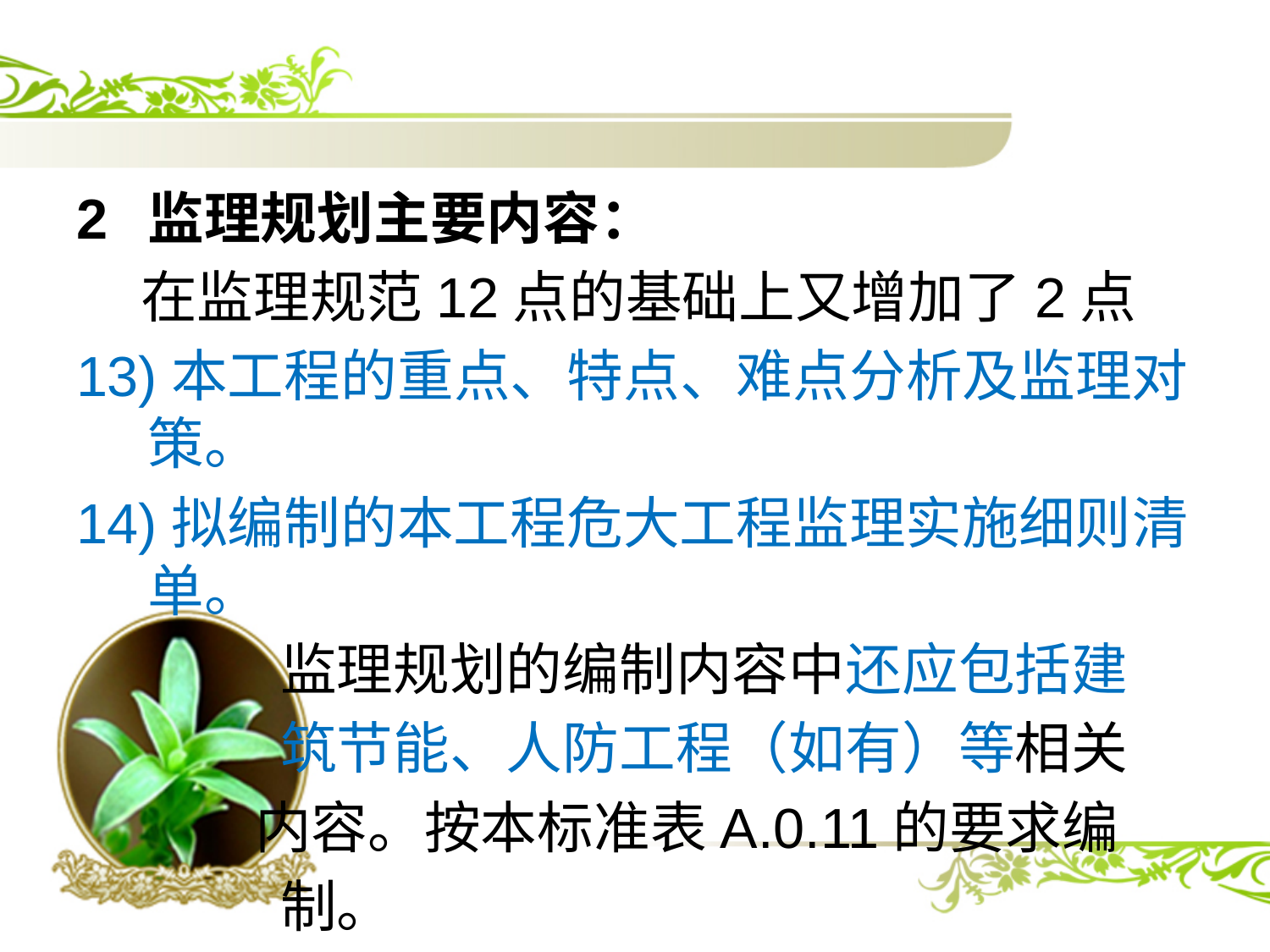

监理规划主要内容：
    在监理规范12点的基础上又增加了2点
13)本工程的重点、特点、难点分析及监理对策。
14)拟编制的本工程危大工程监理实施细则清单。
               监理规划的编制内容中还应包括建
               筑节能、人防工程（如有）等相关
             内容。按本标准表A.0.11的要求编
               制。